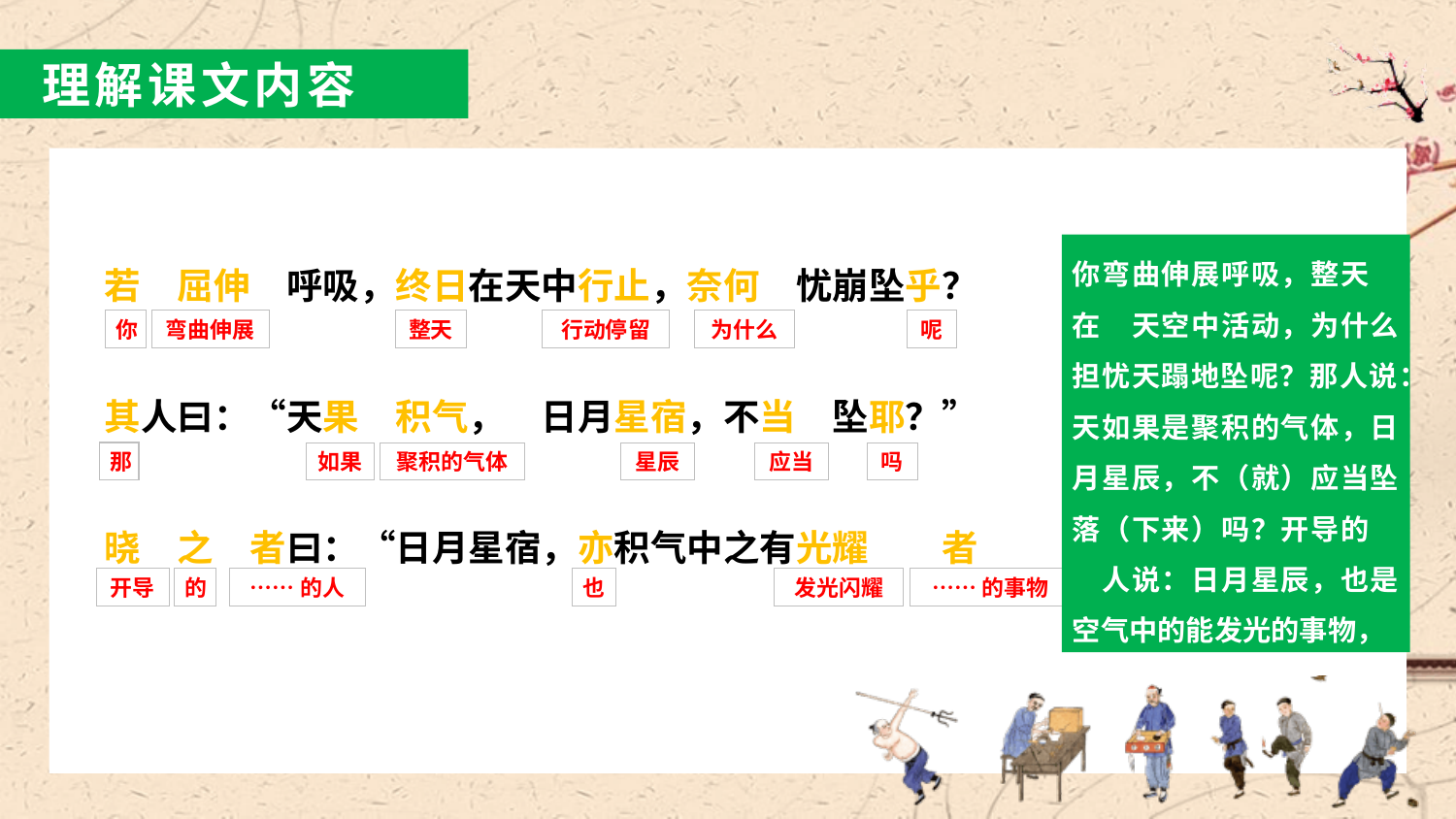

理解课文内容
你弯曲伸展呼吸，整天　在　天空中活动，为什么担忧天蹋地坠呢？那人说：天如果是聚积的气体，日月星辰，不（就）应当坠落（下来）吗？开导的　　人说：日月星辰，也是空气中的能发光的事物，
若　屈伸　呼吸，终日在天中行止，奈何　忧崩坠乎？

其人曰：“天果　积气，　日月星宿，不当　坠耶？”

晓　之　者曰：“日月星宿，亦积气中之有光耀　　者
你
弯曲伸展
整天
行动停留
为什么
呢
那
如果
聚积的气体
星辰
应当
吗
开导
的
……的人
也
发光闪耀
……的事物